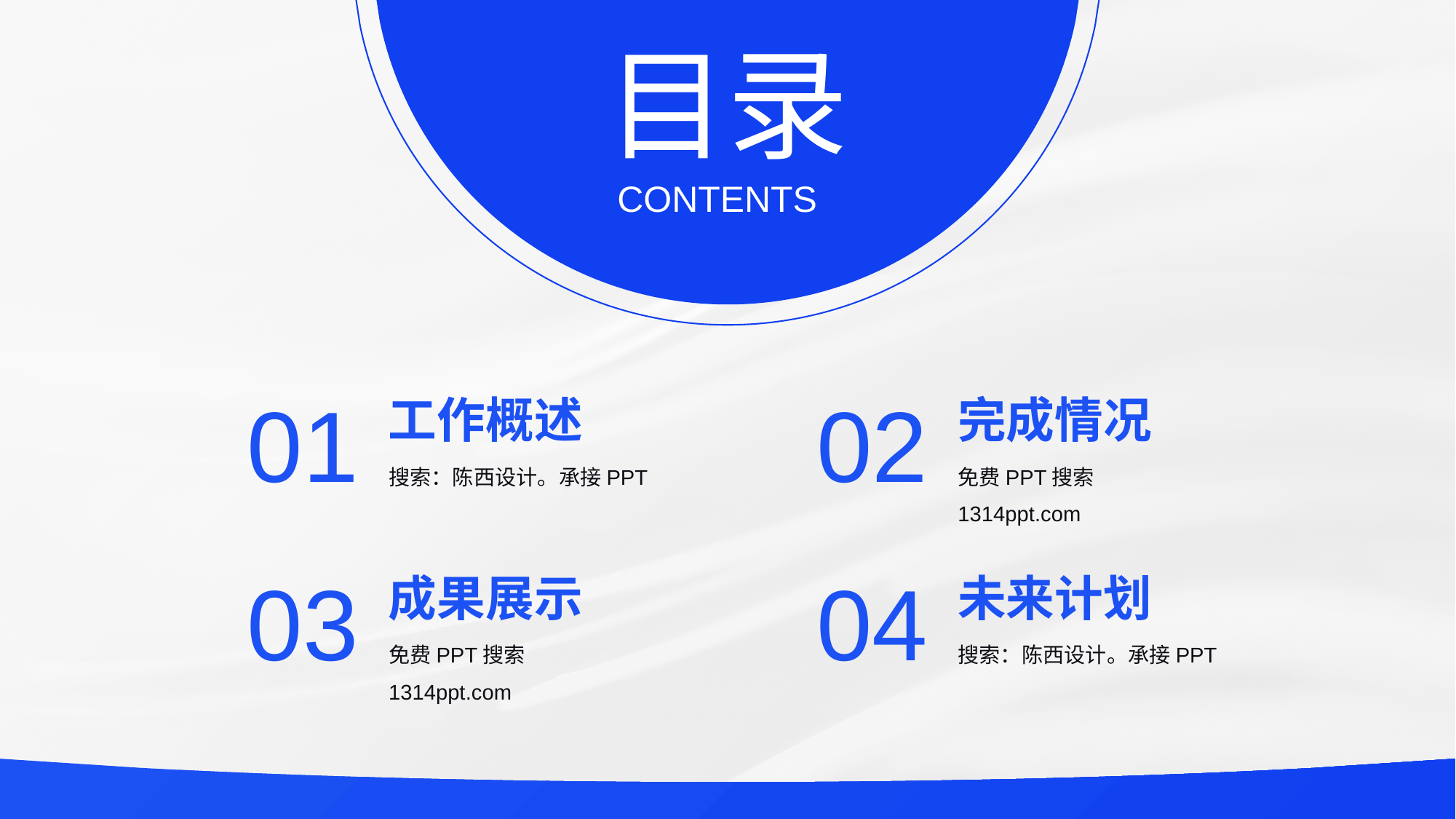

©版权所有：陈西设计之家(微信号：2090298045）
©版权所属公司：合肥陈西文化传媒科技有限公司
©版权所有：陈西设计之家(微信号：2090298045）
©版权所属公司：合肥陈西文化传媒科技有限公司

目录
CONTENTS
01
02
工作概述
完成情况
搜索：陈西设计。承接PPT
免费PPT搜索1314ppt.com
03
04
成果展示
未来计划
免费PPT搜索1314ppt.com
搜索：陈西设计。承接PPT

©版权所有：陈西设计之家(微信号：2090298045）
©版权所属公司：合肥陈西文化传媒科技有限公司